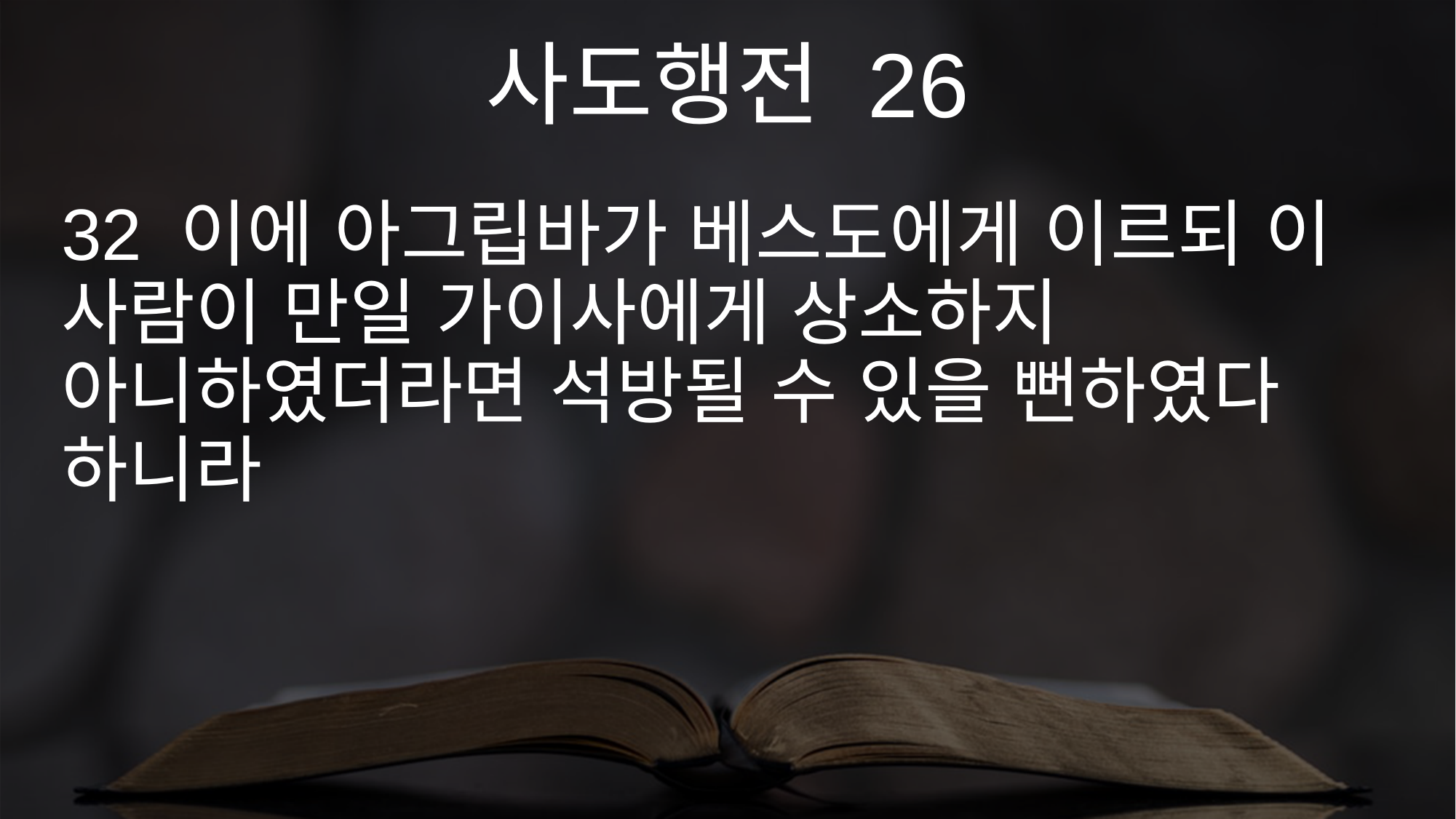

사도행전 26
32 이에 아그립바가 베스도에게 이르되 이 사람이 만일 가이사에게 상소하지 아니하였더라면 석방될 수 있을 뻔하였다 하니라